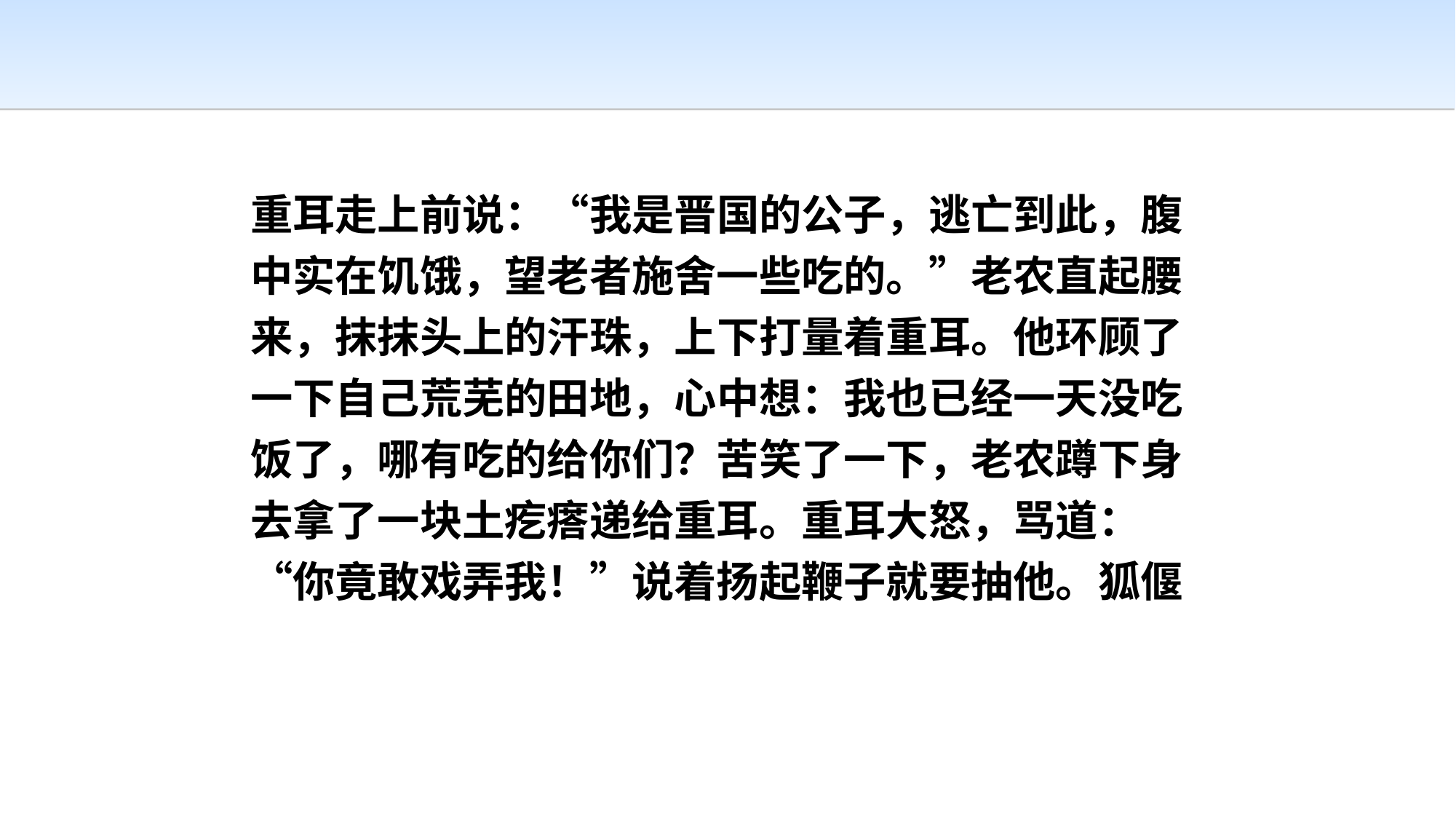

重耳走上前说：“我是晋国的公子，逃亡到此，腹中实在饥饿，望老者施舍一些吃的。”老农直起腰来，抹抹头上的汗珠，上下打量着重耳。他环顾了一下自己荒芜的田地，心中想：我也已经一天没吃饭了，哪有吃的给你们？苦笑了一下，老农蹲下身去拿了一块土疙瘩递给重耳。重耳大怒，骂道：“你竟敢戏弄我！”说着扬起鞭子就要抽他。狐偃